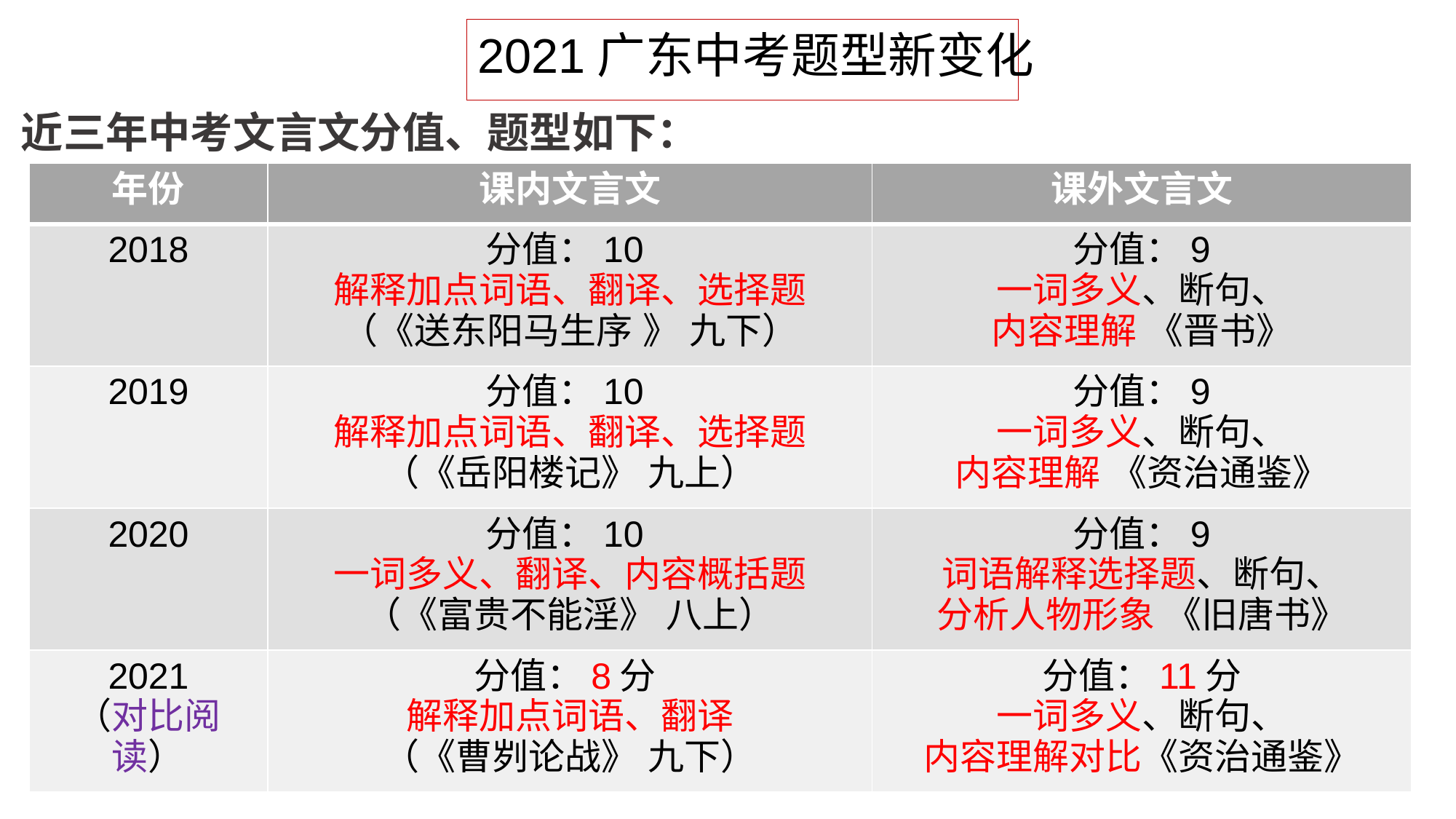

2021广东中考题型新变化
# 近三年中考文言文分值、题型如下：
| 年份 | 课内文言文 | 课外文言文 |
| --- | --- | --- |
| 2018 | 分值：10 解释加点词语、翻译、选择题 （《送东阳马生序 》 九下） | 分值：9 一词多义、断句、 内容理解 《晋书》 |
| 2019 | 分值：10 解释加点词语、翻译、选择题 （《岳阳楼记》 九上） | 分值：9 一词多义、断句、 内容理解 《资治通鉴》 |
| 2020 | 分值：10 一词多义、翻译、内容概括题 （《富贵不能淫》 八上） | 分值：9 词语解释选择题、断句、 分析人物形象 《旧唐书》 |
| 2021 （对比阅读） | 分值：8分 解释加点词语、翻译 （《曹刿论战》 九下） | 分值：11分 一词多义、断句、 内容理解对比《资治通鉴》 |